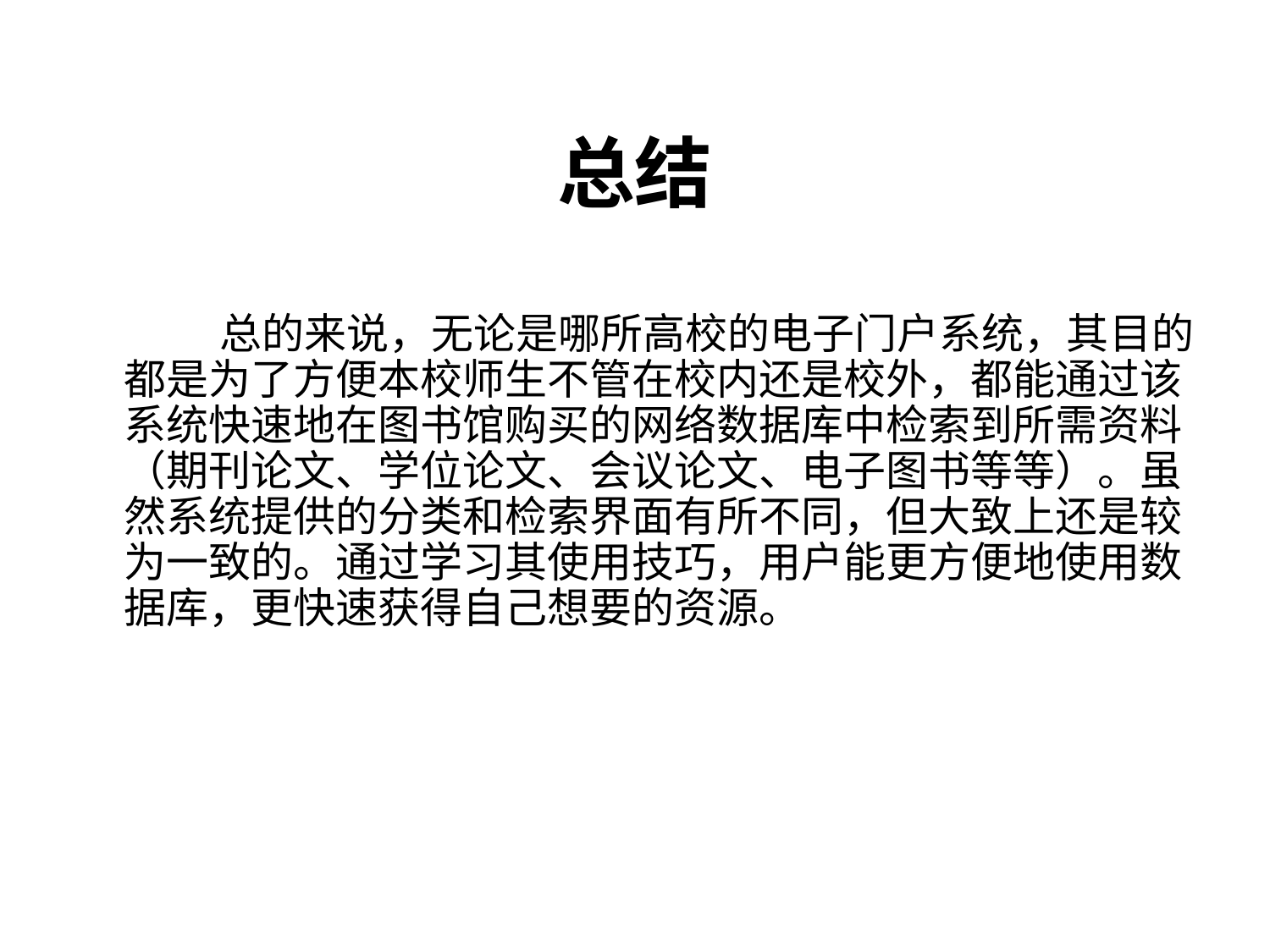

# 总结
              总的来说，无论是哪所高校的电子门户系统，其目的都是为了方便本校师生不管在校内还是校外，都能通过该系统快速地在图书馆购买的网络数据库中检索到所需资料（期刊论文、学位论文、会议论文、电子图书等等）。虽然系统提供的分类和检索界面有所不同，但大致上还是较为一致的。通过学习其使用技巧，用户能更方便地使用数据库，更快速获得自己想要的资源。